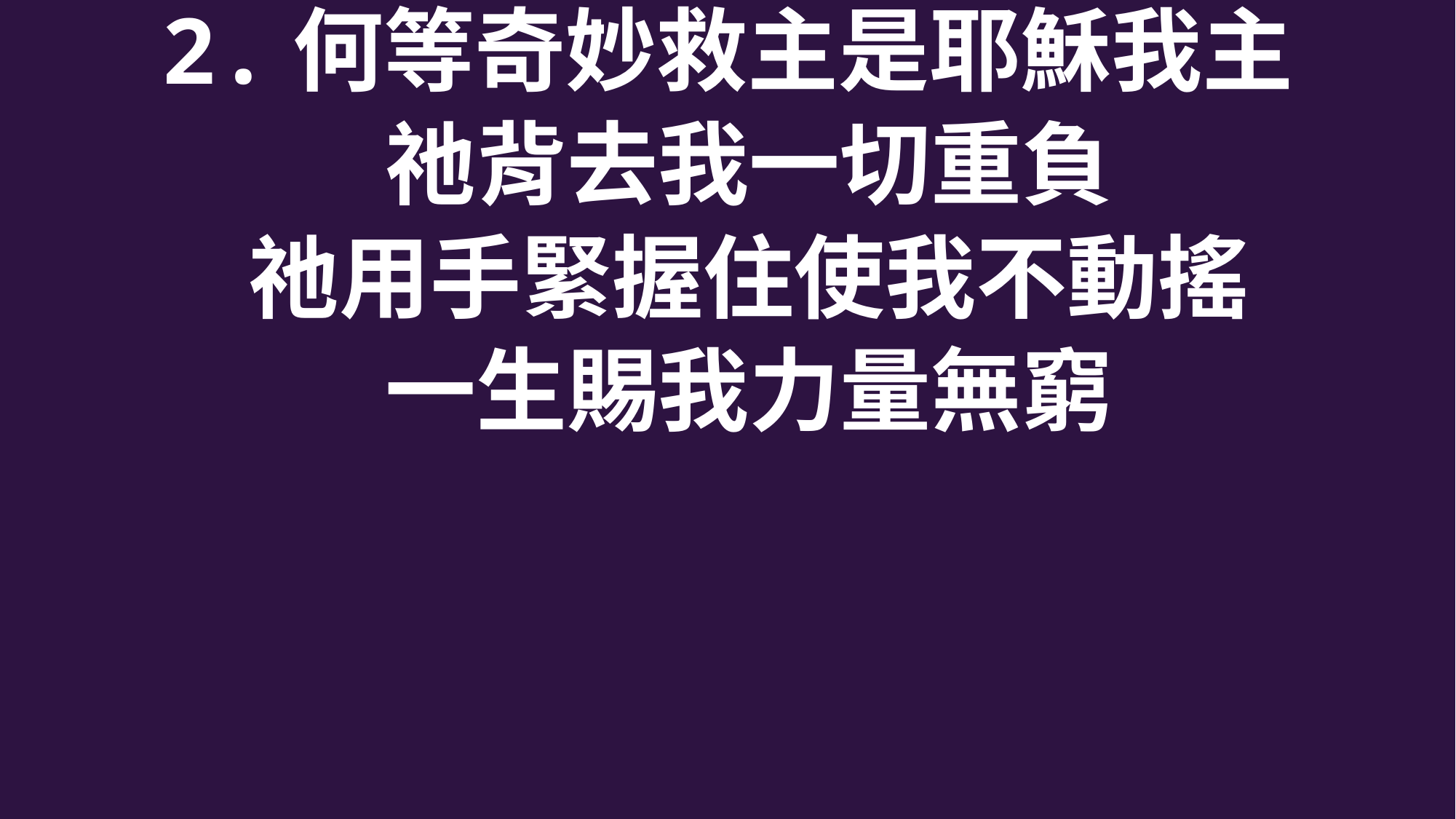

2.何等奇妙救主是耶穌我主
 祂背去我一切重負
 祂用手緊握住使我不動搖
 一生賜我力量無窮